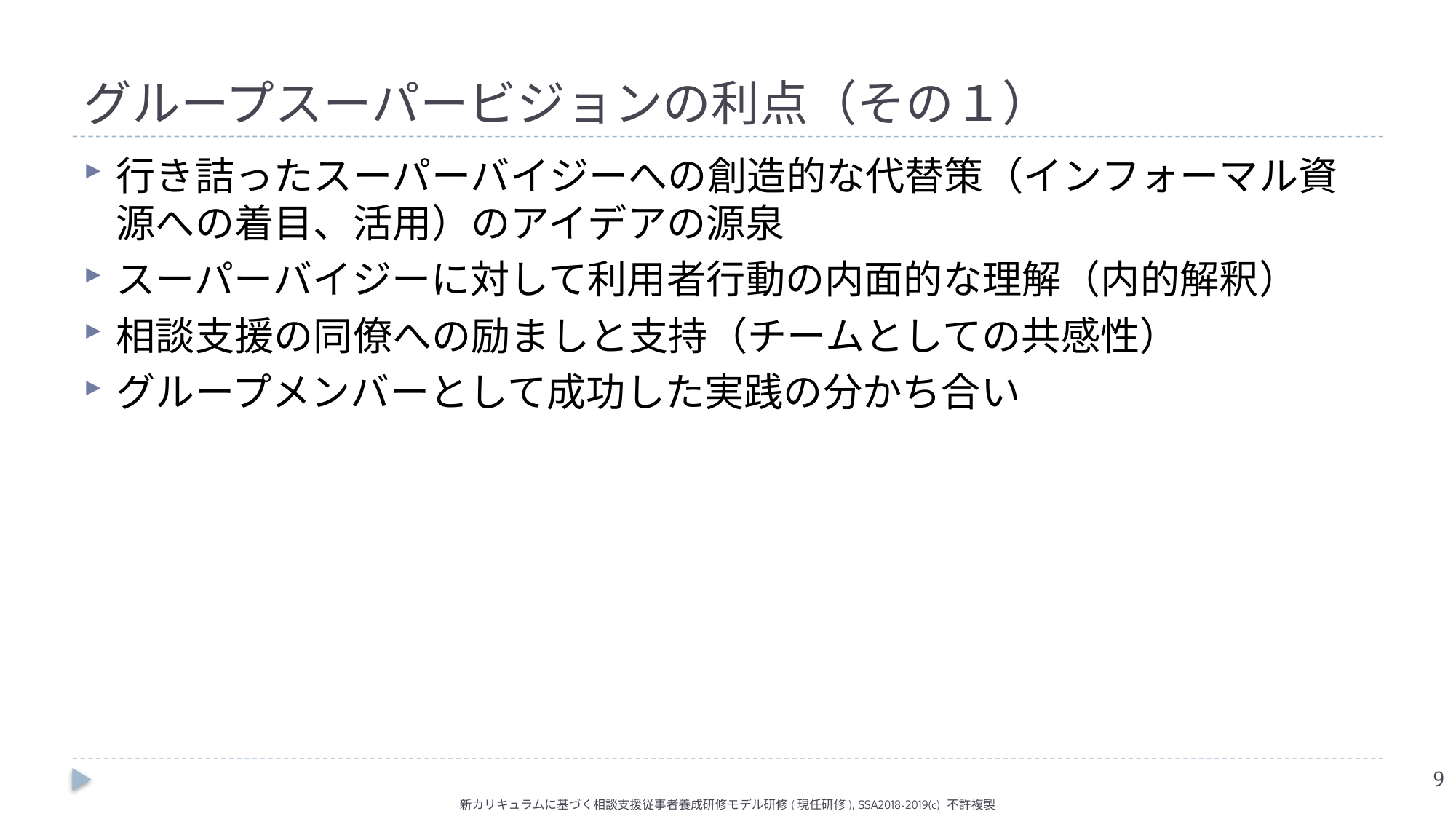

# グループスーパービジョンの利点（その１）
行き詰ったスーパーバイジーへの創造的な代替策（インフォーマル資源への着目、活用）のアイデアの源泉
スーパーバイジーに対して利用者行動の内面的な理解（内的解釈）
相談支援の同僚への励ましと支持（チームとしての共感性）
グループメンバーとして成功した実践の分かち合い
9
新カリキュラムに基づく相談支援従事者養成研修モデル研修(現任研修), SSA2018-2019(c) 不許複製